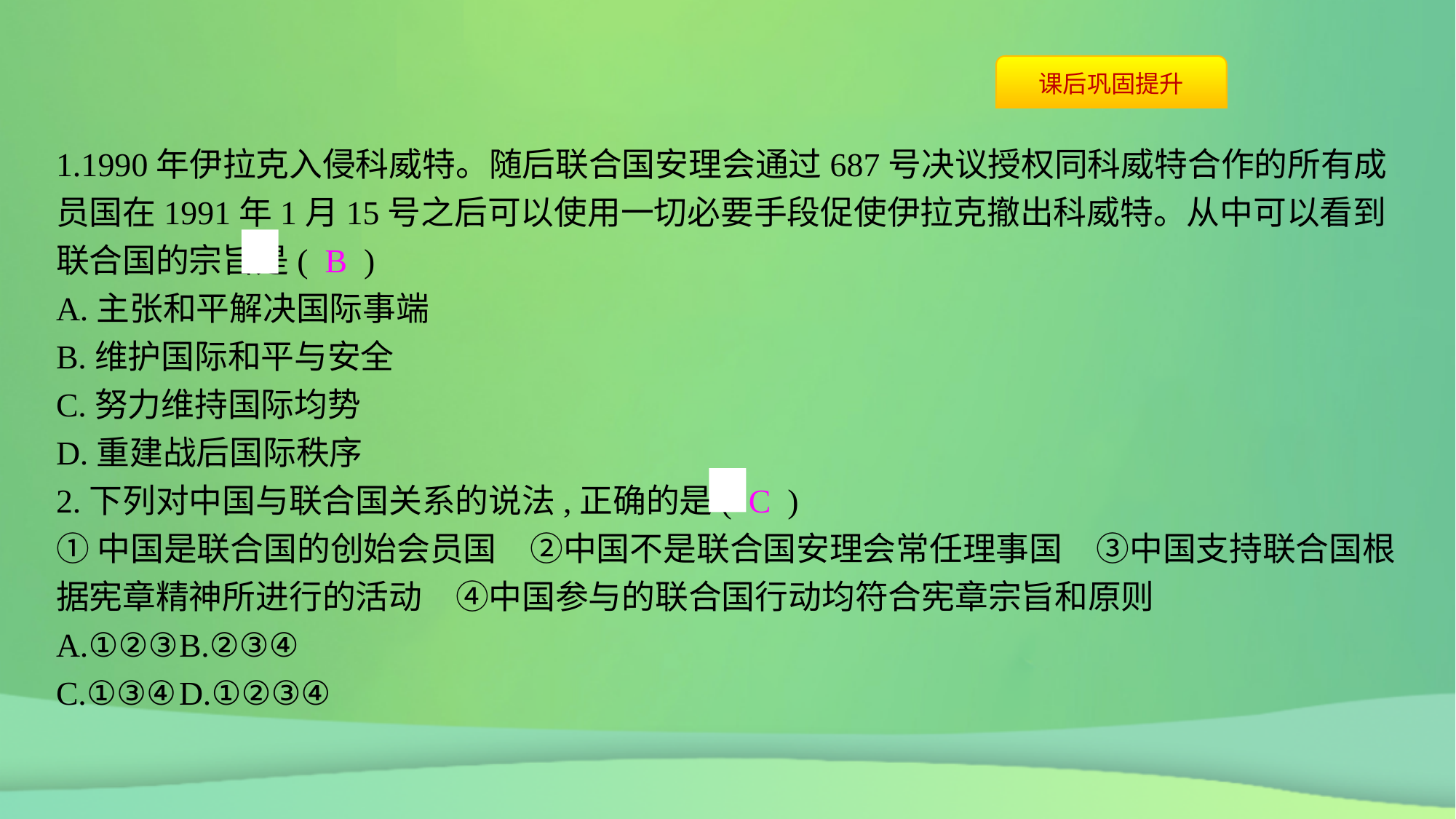

1.1990年伊拉克入侵科威特。随后联合国安理会通过687号决议授权同科威特合作的所有成员国在1991年1月15号之后可以使用一切必要手段促使伊拉克撤出科威特。从中可以看到联合国的宗旨是(  B  )
A.主张和平解决国际事端
B.维护国际和平与安全
C.努力维持国际均势
D.重建战后国际秩序
2.下列对中国与联合国关系的说法,正确的是(  C  )
①中国是联合国的创始会员国　②中国不是联合国安理会常任理事国　③中国支持联合国根据宪章精神所进行的活动　④中国参与的联合国行动均符合宪章宗旨和原则
A.①②③	B.②③④
C.①③④	D.①②③④